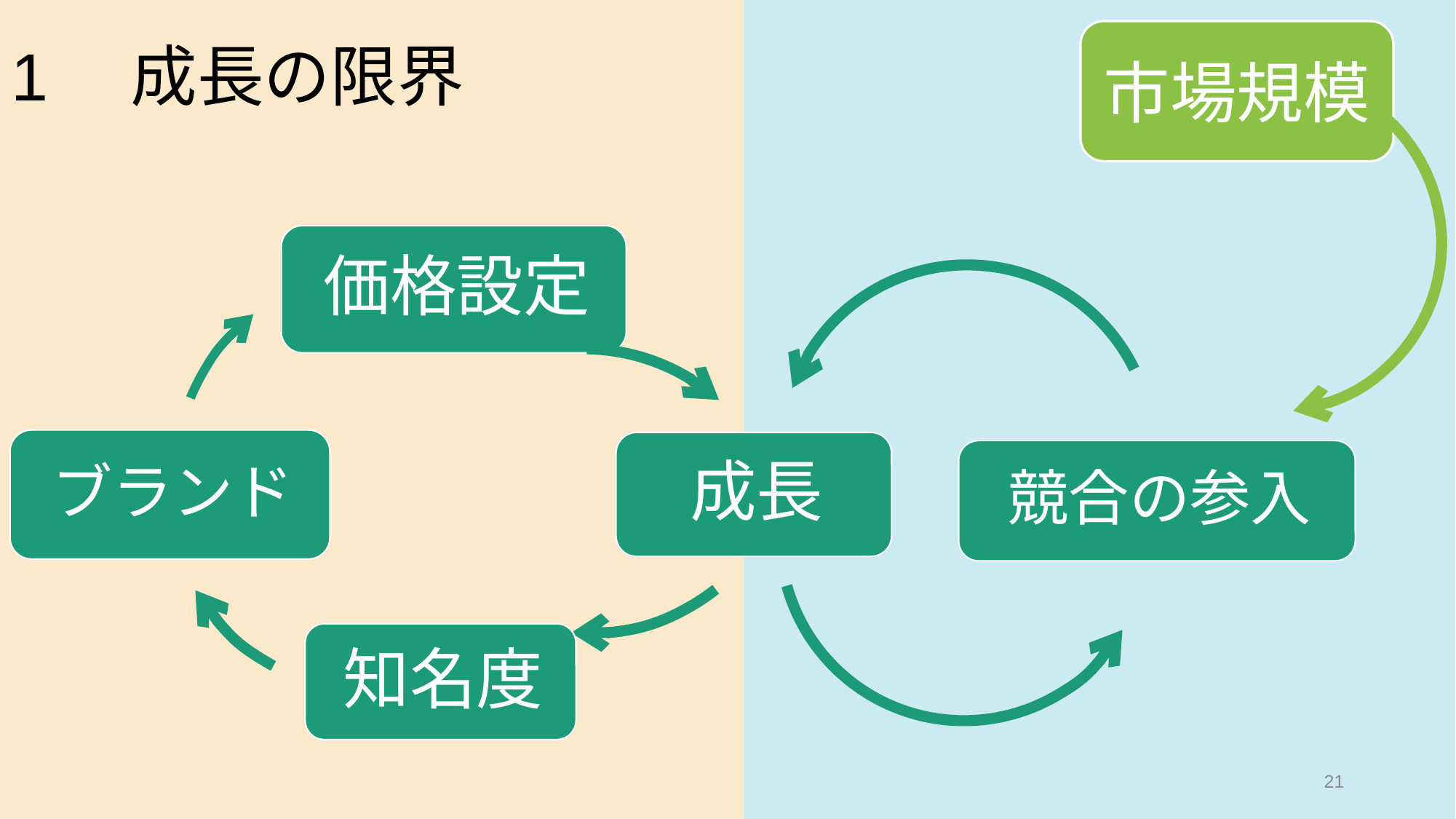

# 1　成長の限界

市場規模

価格設定
成長
知名度
ブランド
条件
競合の参入
21